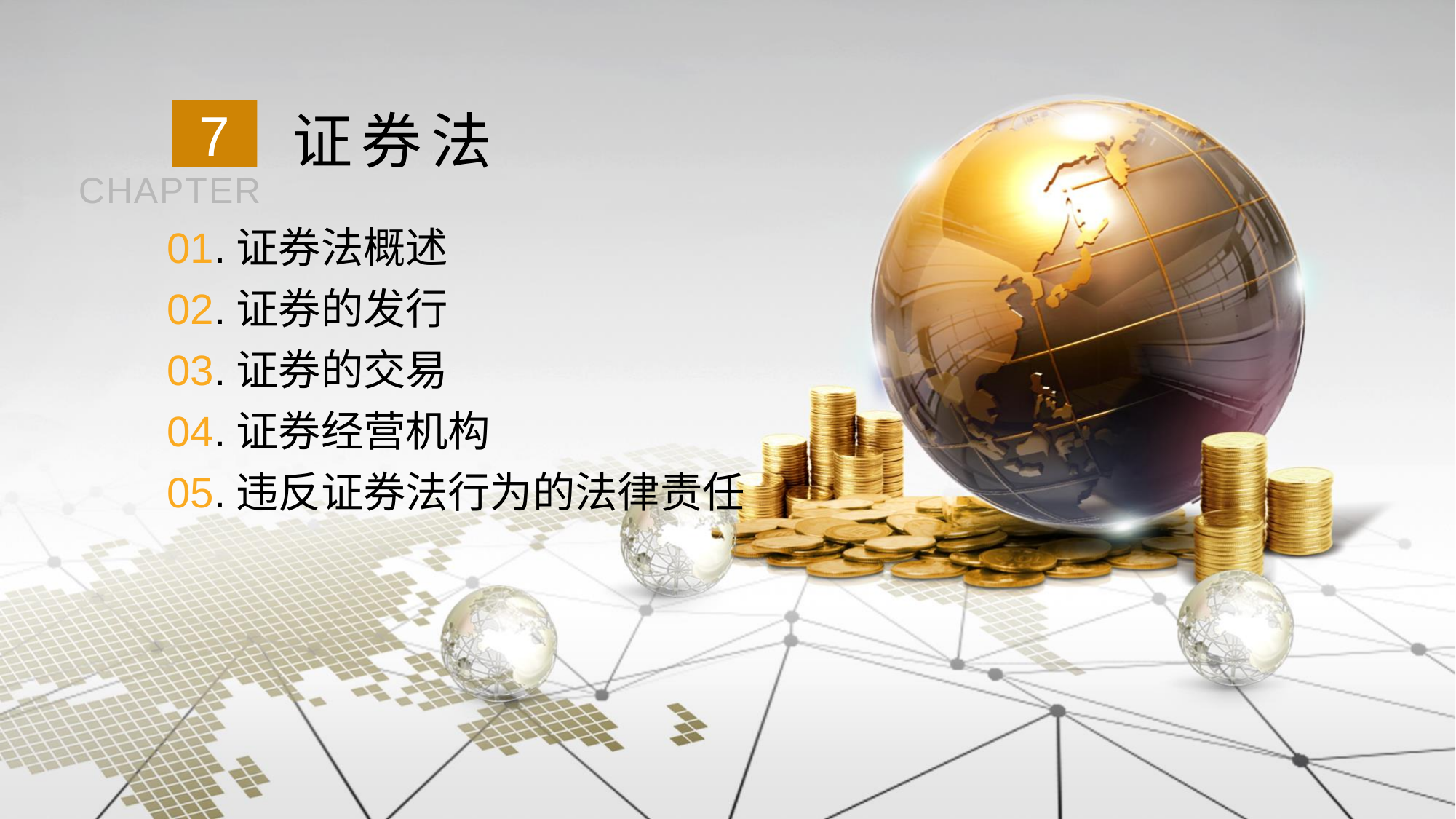

证券法
7
CHAPTER
01.证券法概述
02.证券的发行
03.证券的交易
04.证券经营机构
05.违反证券法行为的法律责任